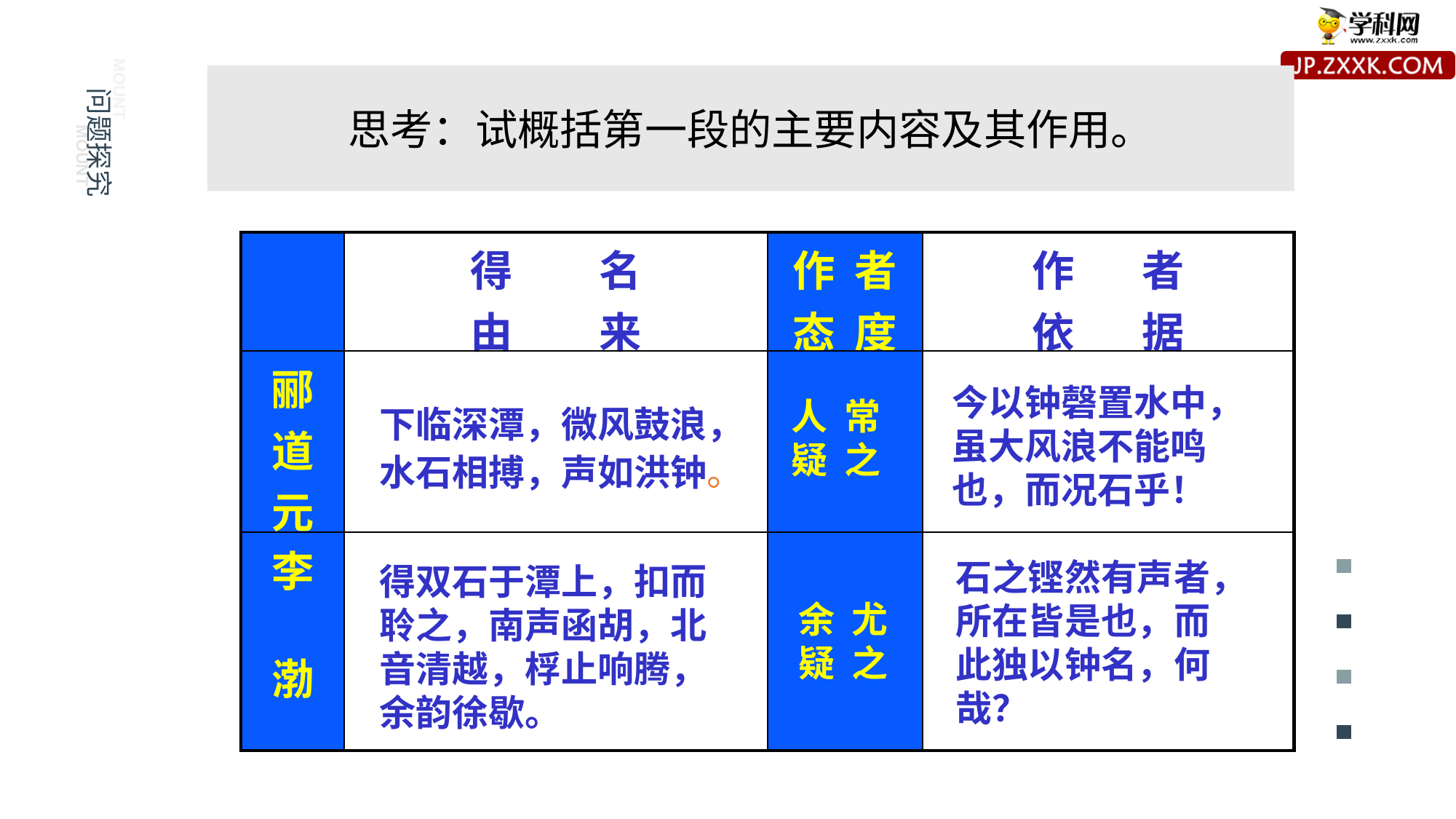

mount
mount
思考：试概括第一段的主要内容及其作用。
问题探究
e7d195523061f1c0092ce48a5fc95870a0687ac45bc8b2caB227BFDC40F9DB2B7A559DE97B8BDC6E716585DDCE188C7BF488BAA08C98985C74A3E1B5E305210FABE6A8AE2A6A8AB67019A6860E9B7AF58A2B57A1C6B8F2C85CB0EAED40C4F82894BC2D39F64AE6627D776777574710C96A2982A5D0BB6553398D7E5F4D6303B11156A917EB4EF75F035612C03AD96E20
|  | 得 名 由 来 | 作 者 态 度 | 作 者 依 据 |
| --- | --- | --- | --- |
| 郦 道 元 |  |  |  |
| 李 渤 |  |  |  |

今以钟磬置水中，
虽大风浪不能鸣
也，而况石乎！
人  常
疑  之
下临深潭，微风鼓浪，
水石相搏，声如洪钟。
石之铿然有声者，
所在皆是也，而
此独以钟名，何
哉？
得双石于潭上，扣而
聆之，南声函胡，北
音清越，桴止响腾，
余韵徐歇。

余  尤
疑  之